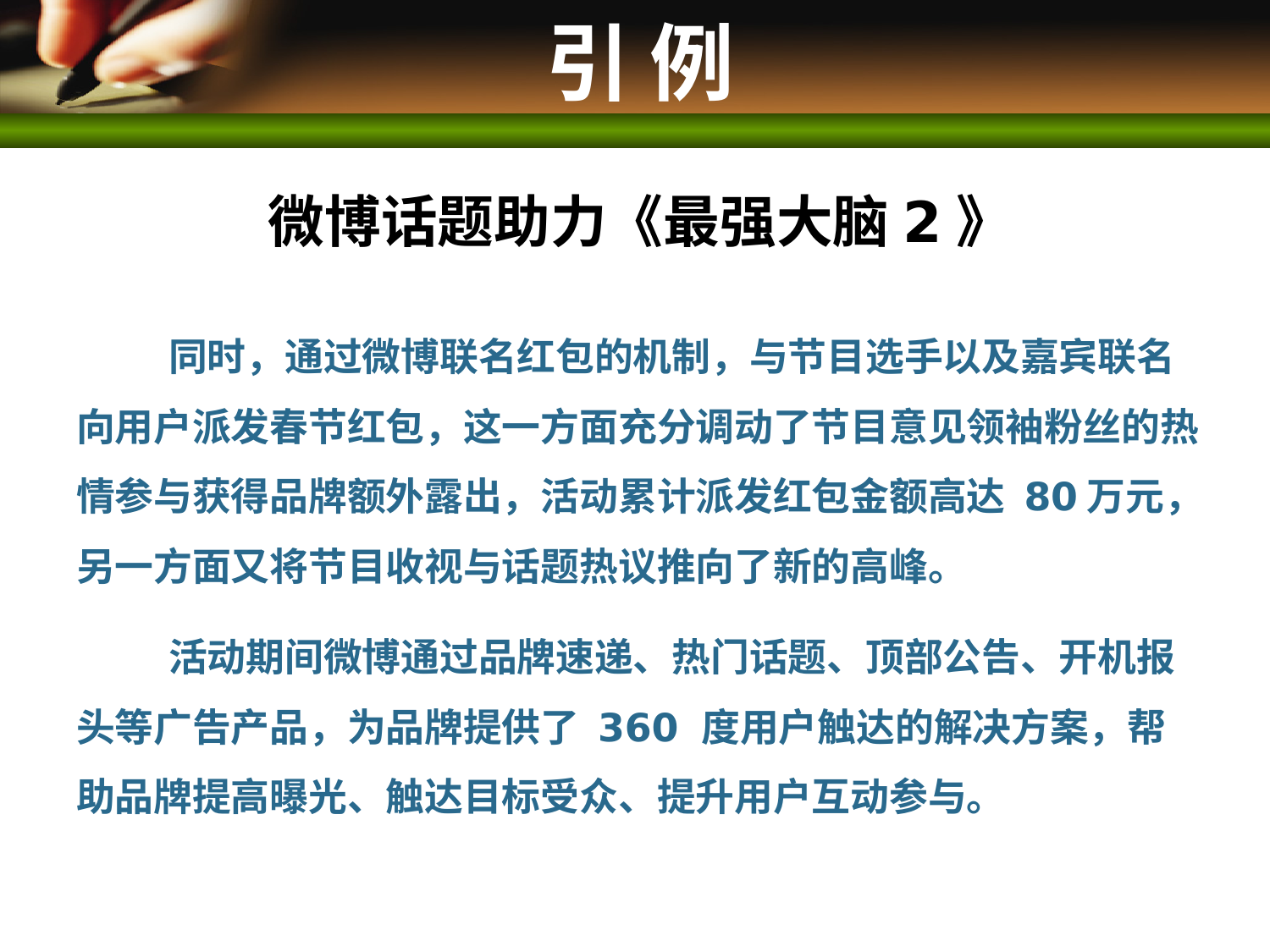

# 引 例
微博话题助力《最强大脑2》

    同时，通过微博联名红包的机制，与节目选手以及嘉宾联名向用户派发春节红包，这一方面充分调动了节目意见领袖粉丝的热情参与获得品牌额外露出，活动累计派发红包金额高达 80万元，另一方面又将节目收视与话题热议推向了新的高峰。
    活动期间微博通过品牌速递、热门话题、顶部公告、开机报头等广告产品，为品牌提供了 360 度用户触达的解决方案，帮助品牌提高曝光、触达目标受众、提升用户互动参与。